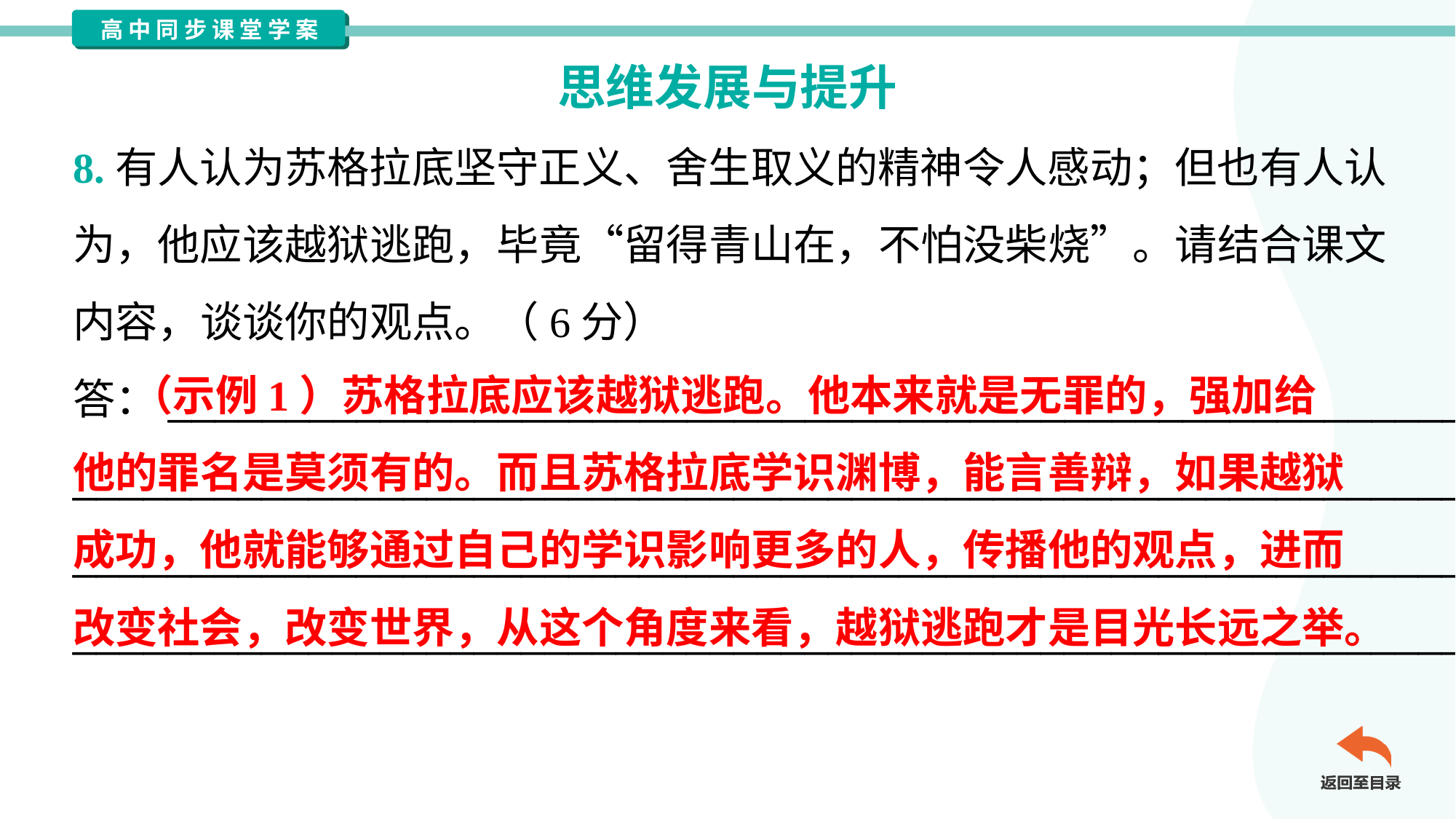

思维发展与提升
8.有人认为苏格拉底坚守正义、舍生取义的精神令人感动；但也有人认
为，他应该越狱逃跑，毕竟“留得青山在，不怕没柴烧”。请结合课文
内容，谈谈你的观点。（6分）
答：_________________________________________________________
_____________________________________________________________
_____________________________________________________________
_____________________________________________________________
     （示例1）苏格拉底应该越狱逃跑。他本来就是无罪的，强加给
他的罪名是莫须有的。而且苏格拉底学识渊博，能言善辩，如果越狱
成功，他就能够通过自己的学识影响更多的人，传播他的观点，进而
改变社会，改变世界，从这个角度来看，越狱逃跑才是目光长远之举。